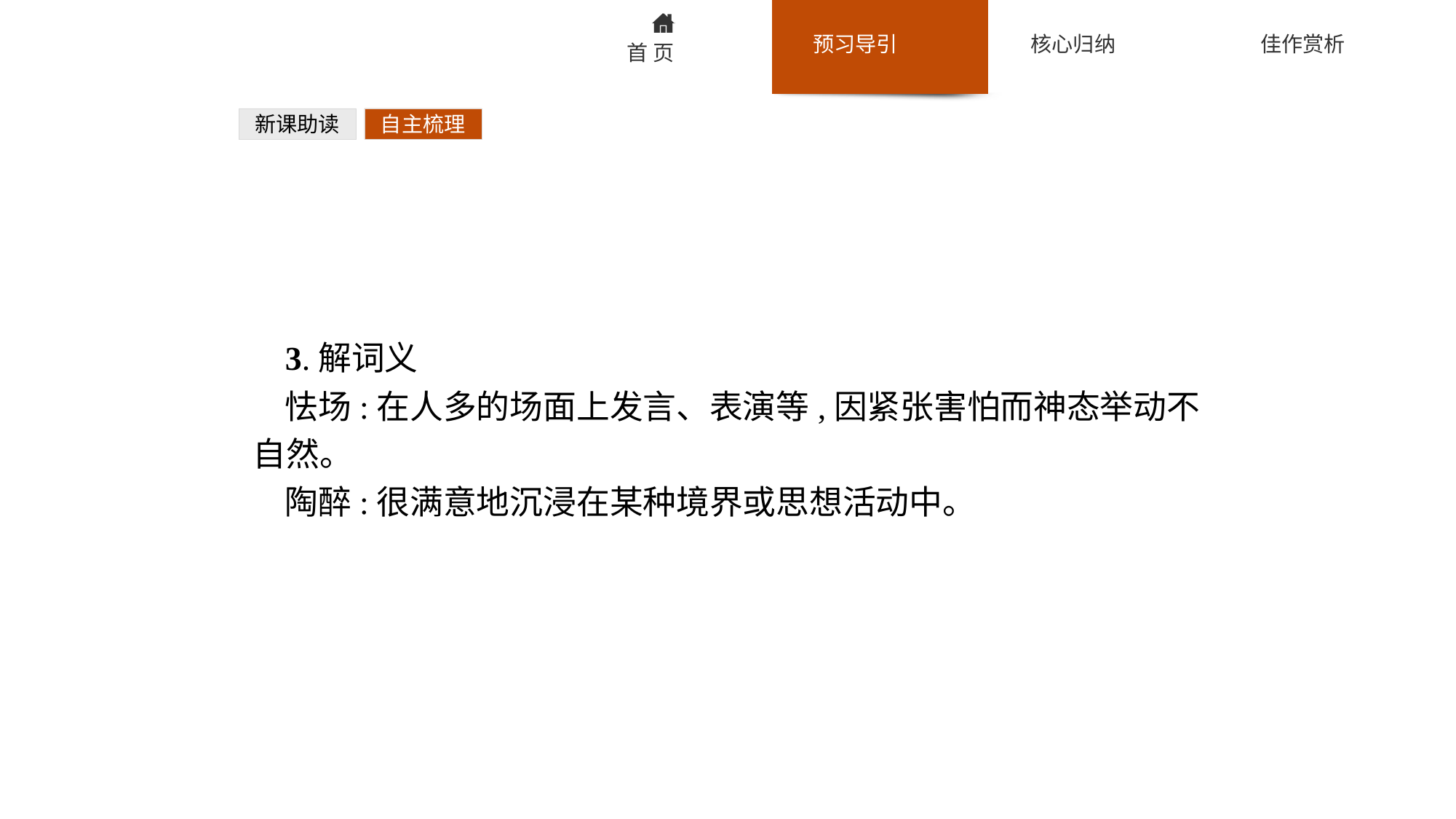

新课助读
自主梳理
3.解词义
怯场:在人多的场面上发言、表演等,因紧张害怕而神态举动不自然。
陶醉:很满意地沉浸在某种境界或思想活动中。